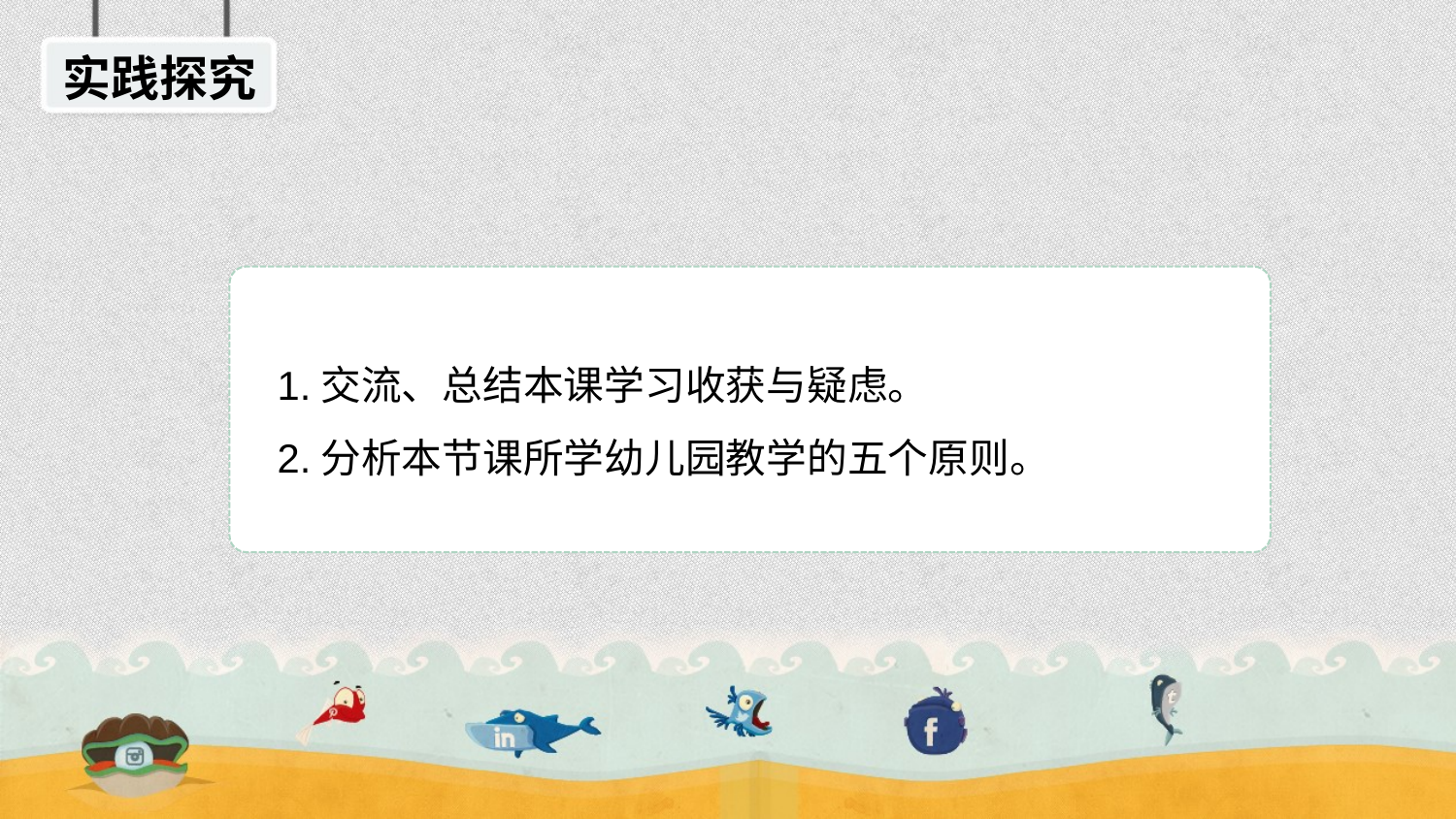

实践探究

   1.交流、总结本课学习收获与疑虑。
   2.分析本节课所学幼儿园教学的五个原则。